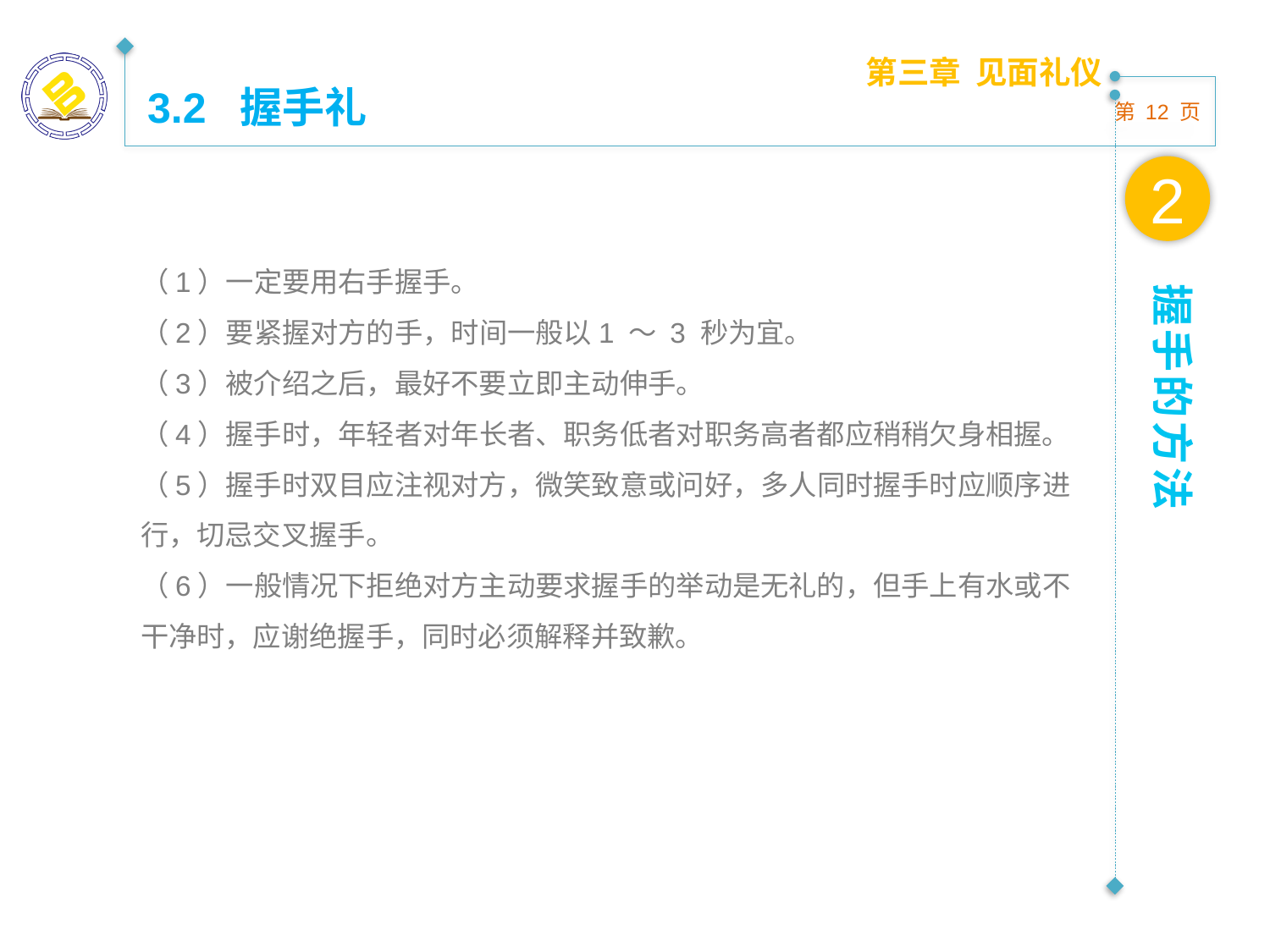

第三章  见面礼仪
3.2  握手礼
2
（1）一定要用右手握手。
（2）要紧握对方的手，时间一般以1 ～ 3 秒为宜。
（3）被介绍之后，最好不要立即主动伸手。
（4）握手时，年轻者对年长者、职务低者对职务高者都应稍稍欠身相握。
（5）握手时双目应注视对方，微笑致意或问好，多人同时握手时应顺序进行，切忌交叉握手。
（6）一般情况下拒绝对方主动要求握手的举动是无礼的，但手上有水或不干净时，应谢绝握手，同时必须解释并致歉。
握手的方法